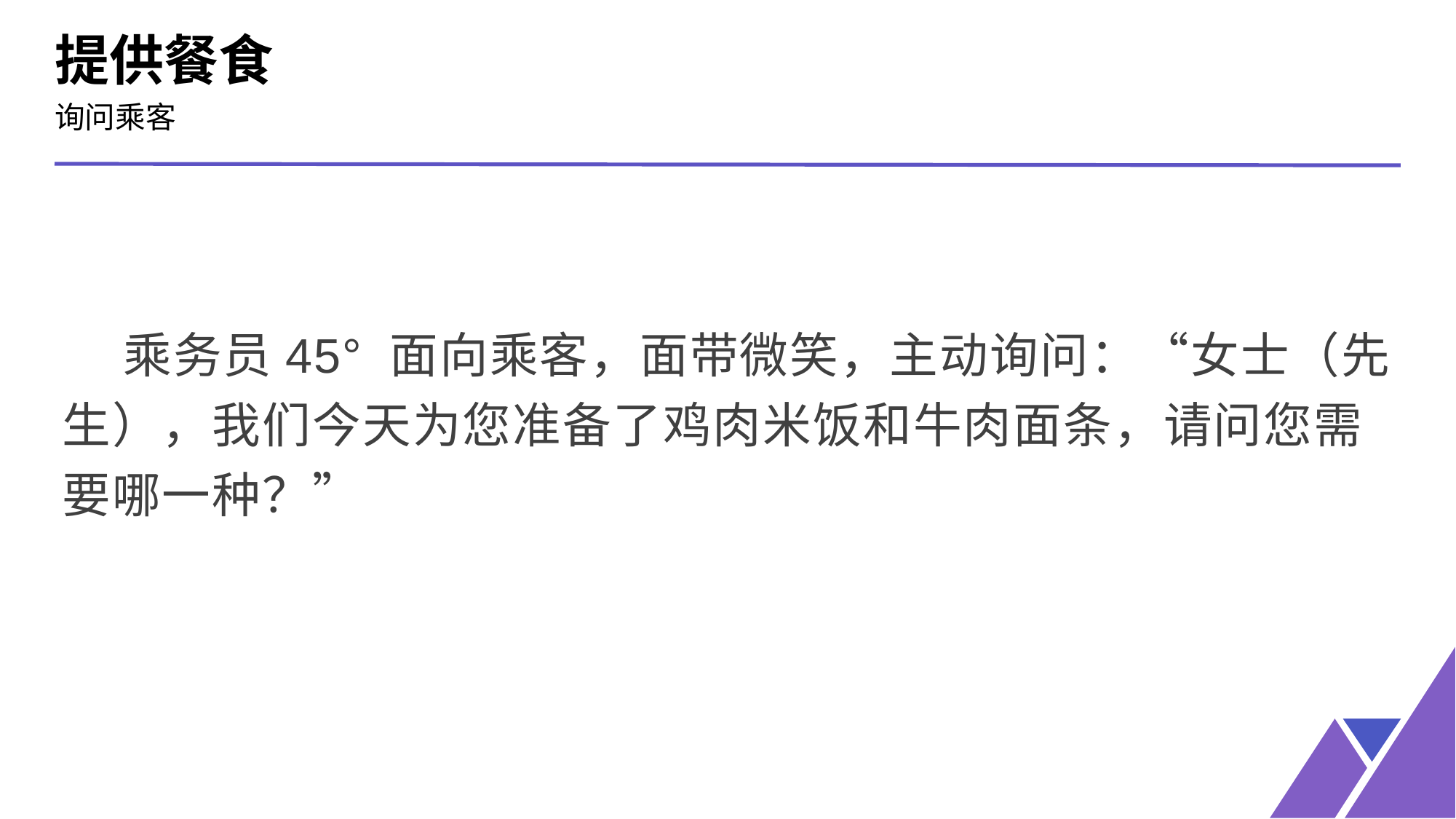

提供餐食
询问乘客
    乘务员45° 面向乘客，面带微笑，主动询问：“女士（先生），我们今天为您准备了鸡肉米饭和牛肉面条，请问您需要哪一种？”